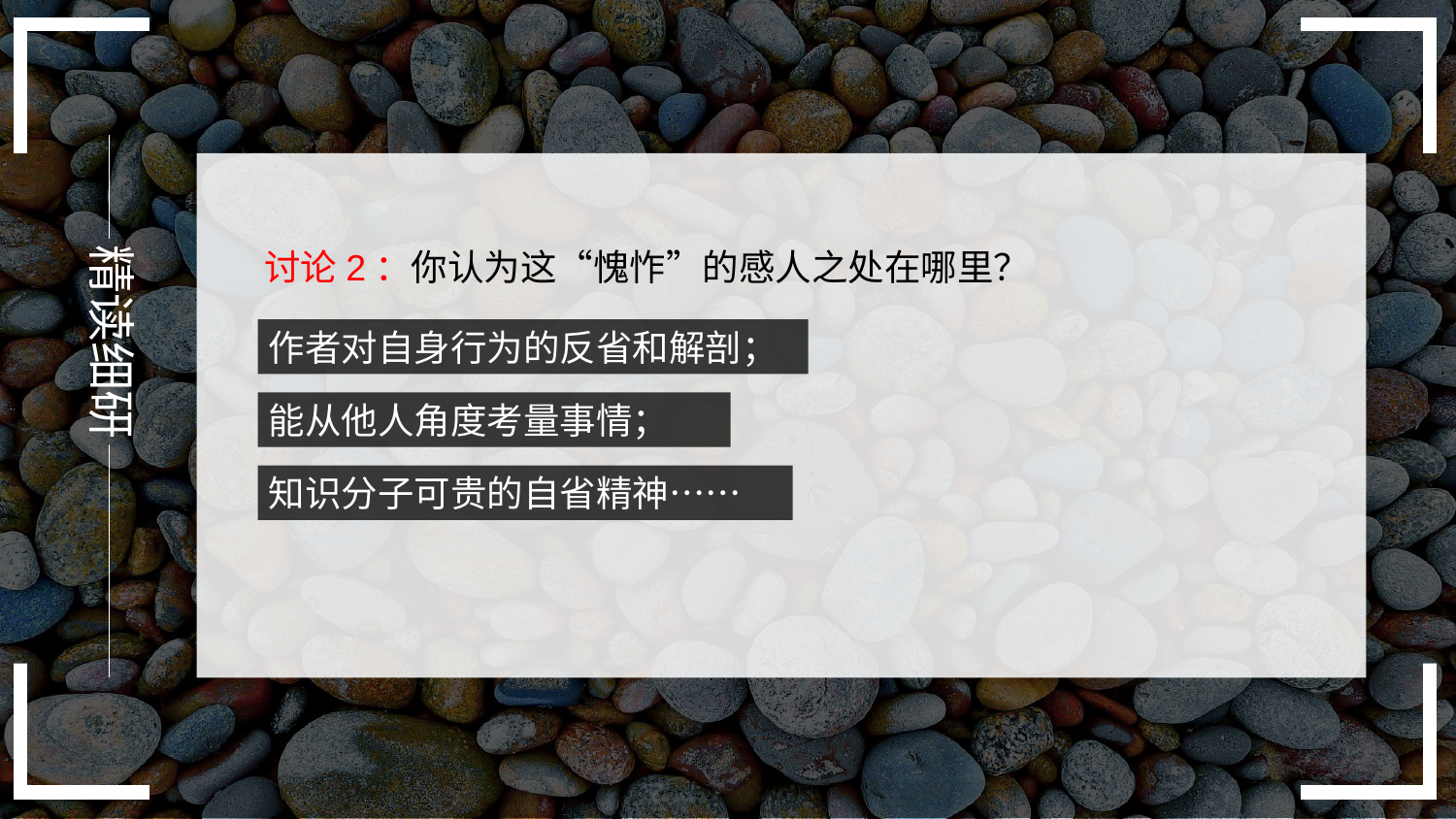

精读细研

讨论2：你认为这“愧怍”的感人之处在哪里？
作者对自身行为的反省和解剖；
能从他人角度考量事情；
知识分子可贵的自省精神……